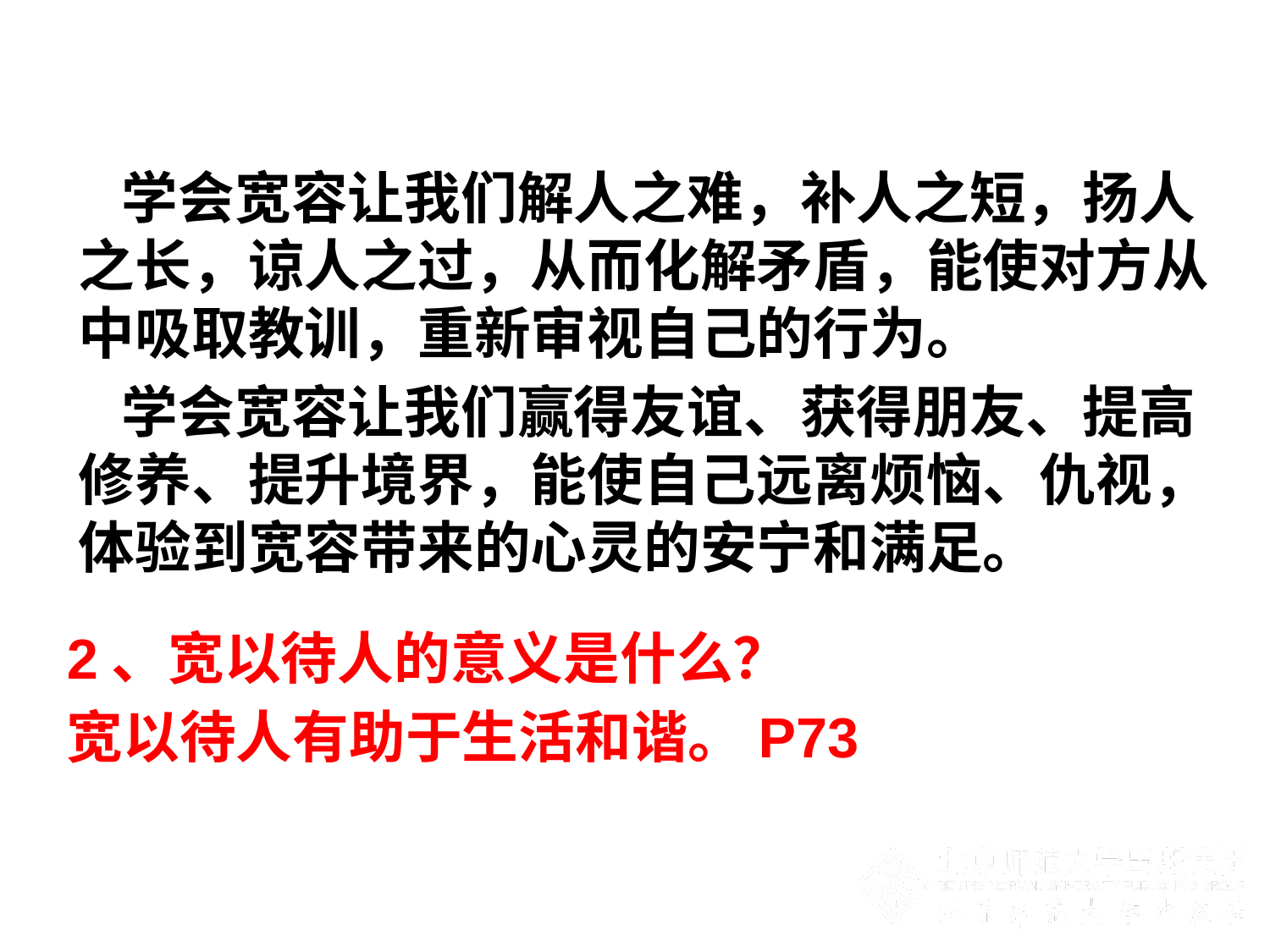

学会宽容让我们解人之难，补人之短，扬人之长，谅人之过，从而化解矛盾，能使对方从中吸取教训，重新审视自己的行为。
      学会宽容让我们赢得友谊、获得朋友、提高修养、提升境界，能使自己远离烦恼、仇视，体验到宽容带来的心灵的安宁和满足。
2、宽以待人的意义是什么？
宽以待人有助于生活和谐。P73